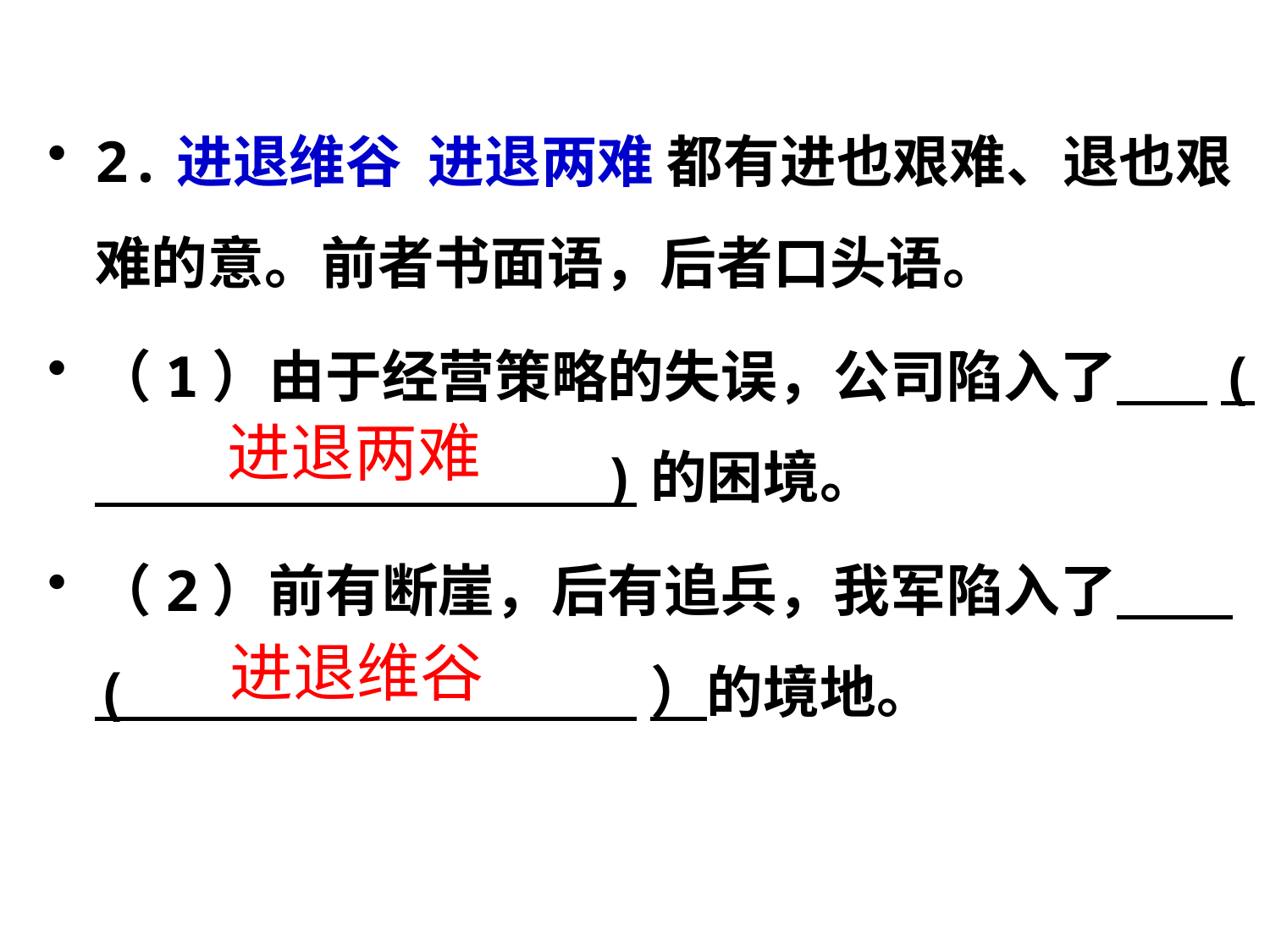

2.进退维谷  进退两难 都有进也艰难、退也艰难的意。前者书面语，后者口头语。
（1）由于经营策略的失误，公司陷入了       (                )的困境。
（2）前有断崖，后有追兵，我军陷入了          (               ）的境地。

进退两难
进退维谷